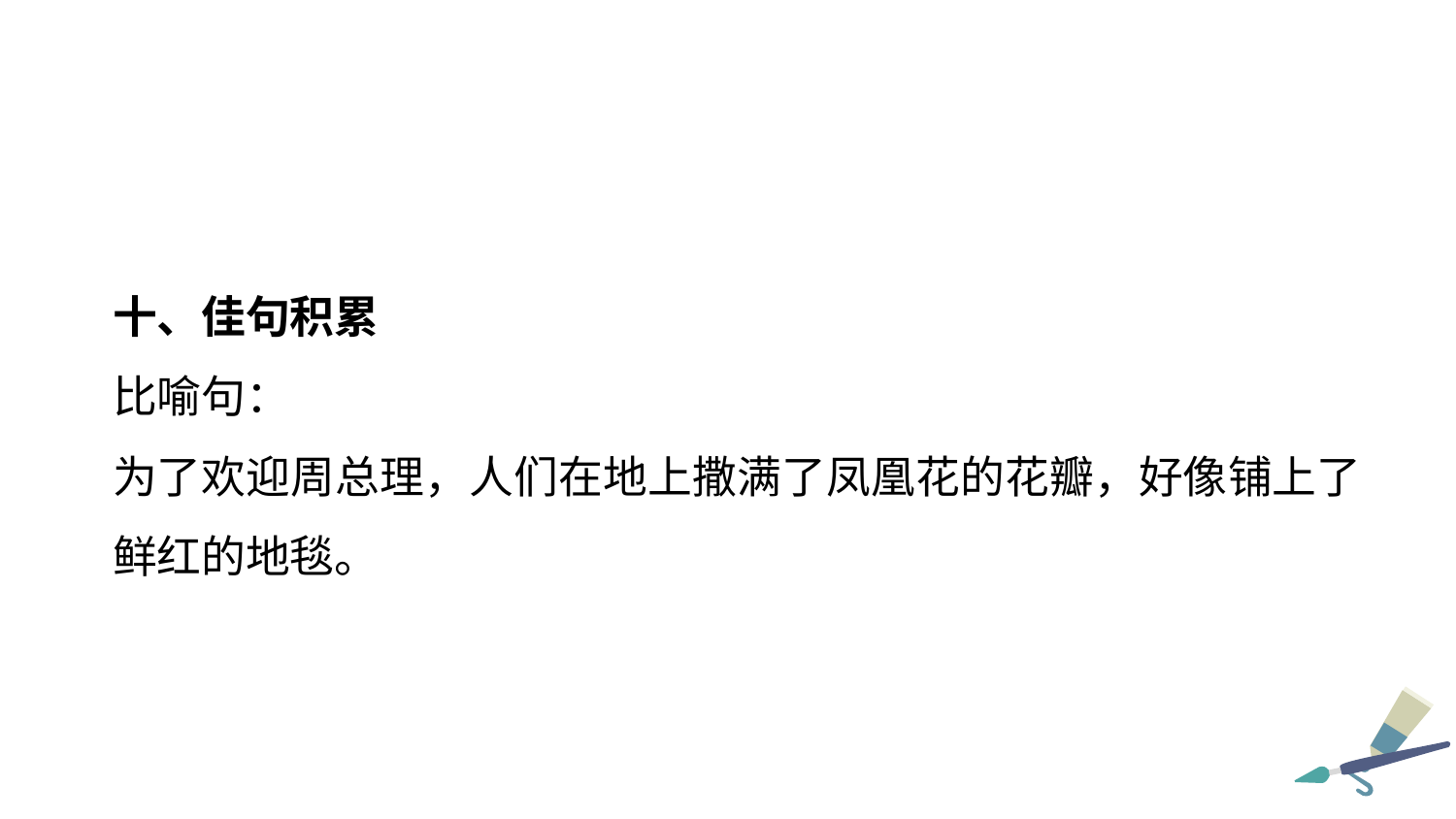

十、佳句积累
比喻句：
为了欢迎周总理，人们在地上撒满了凤凰花的花瓣，好像铺上了鲜红的地毯。